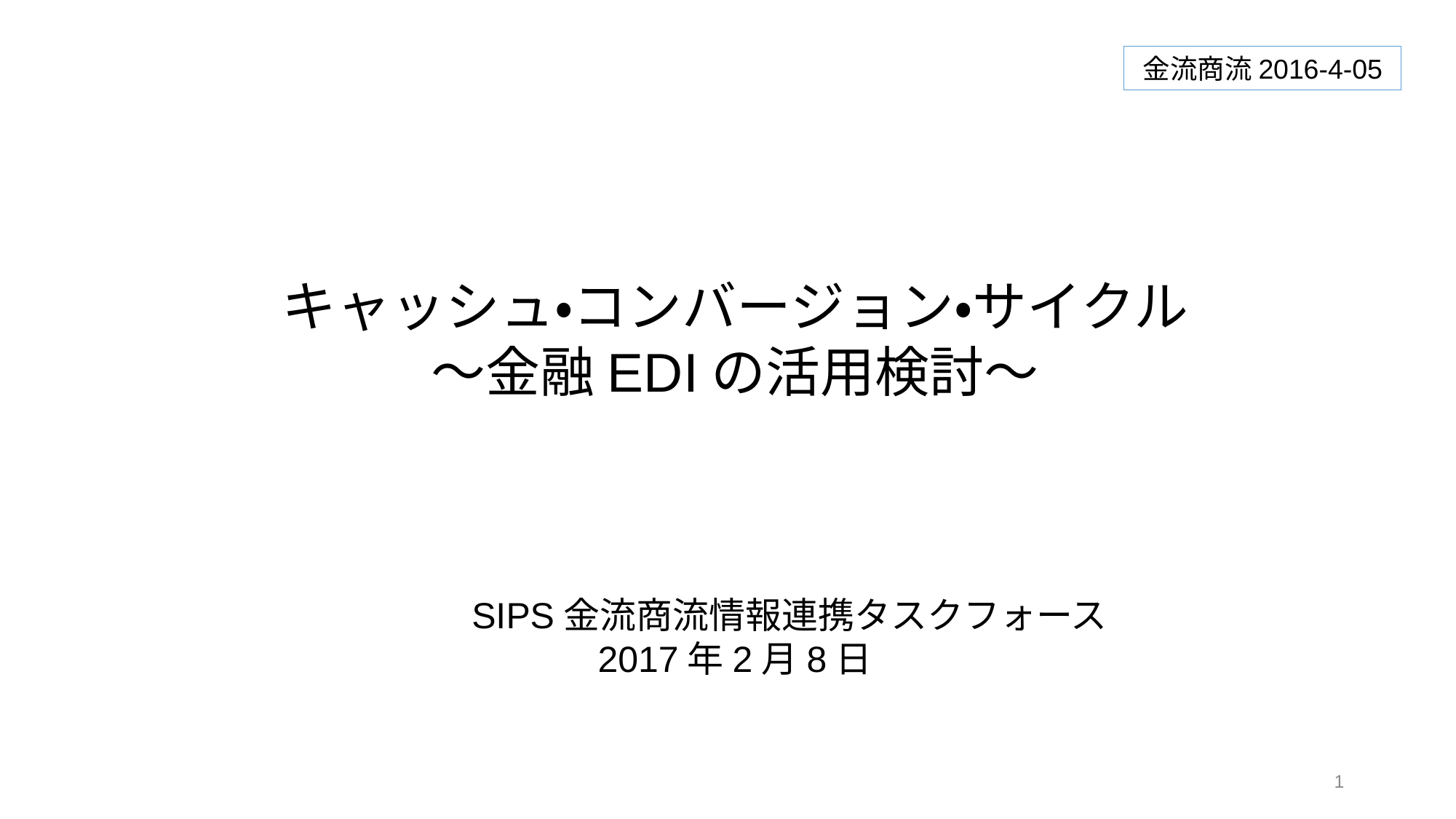

金流商流2016-4-05
キャッシュ・コンバージョン・サイクル
～金融EDIの活用検討～
	SIPS金流商流情報連携タスクフォース
2017年2月8日
1